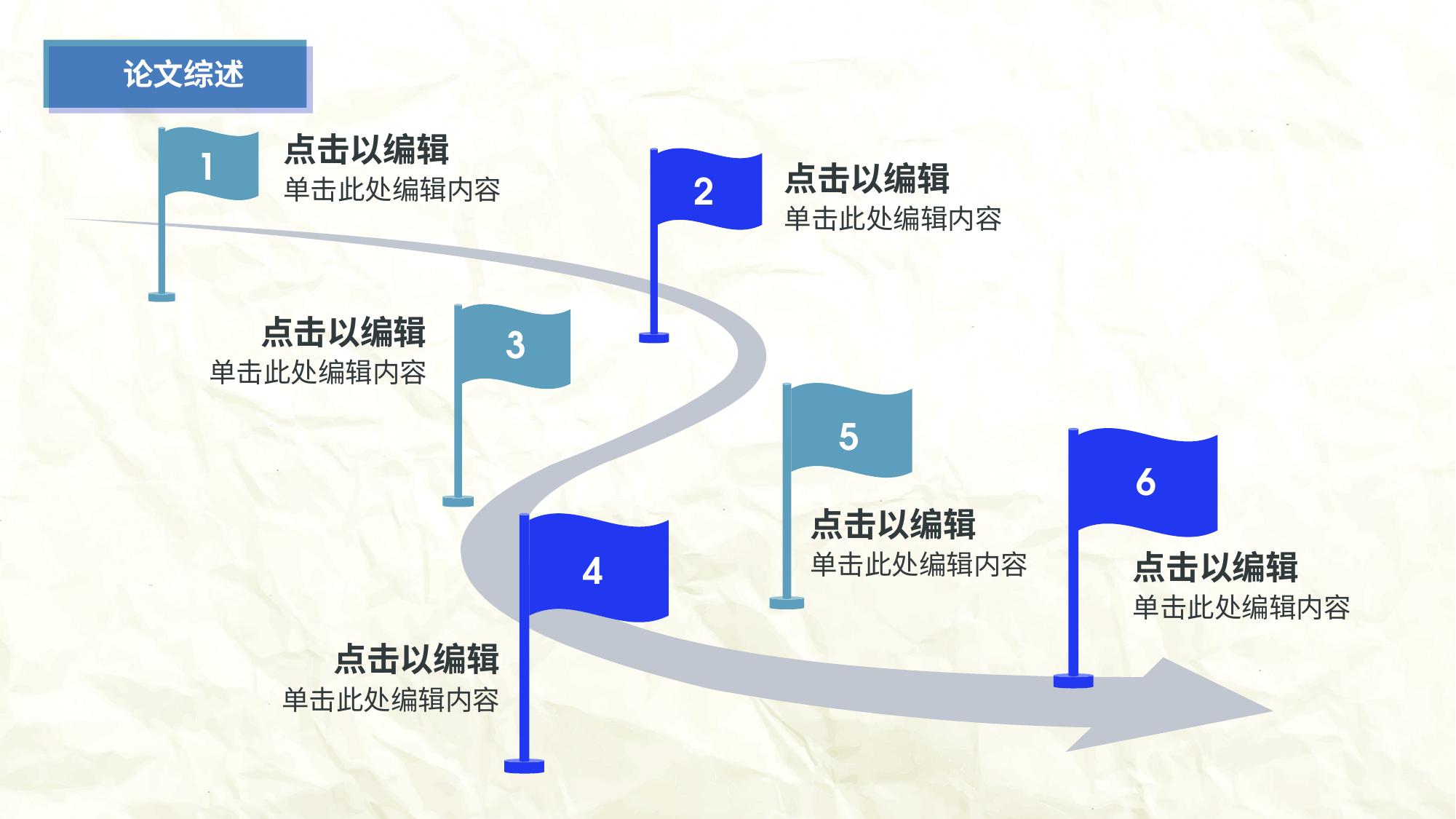

论文综述

点击以编辑
1

点击以编辑
2
单击此处编辑内容
单击此处编辑内容

点击以编辑
3
单击此处编辑内容

5

6
点击以编辑

4
点击以编辑
单击此处编辑内容
单击此处编辑内容
点击以编辑
单击此处编辑内容